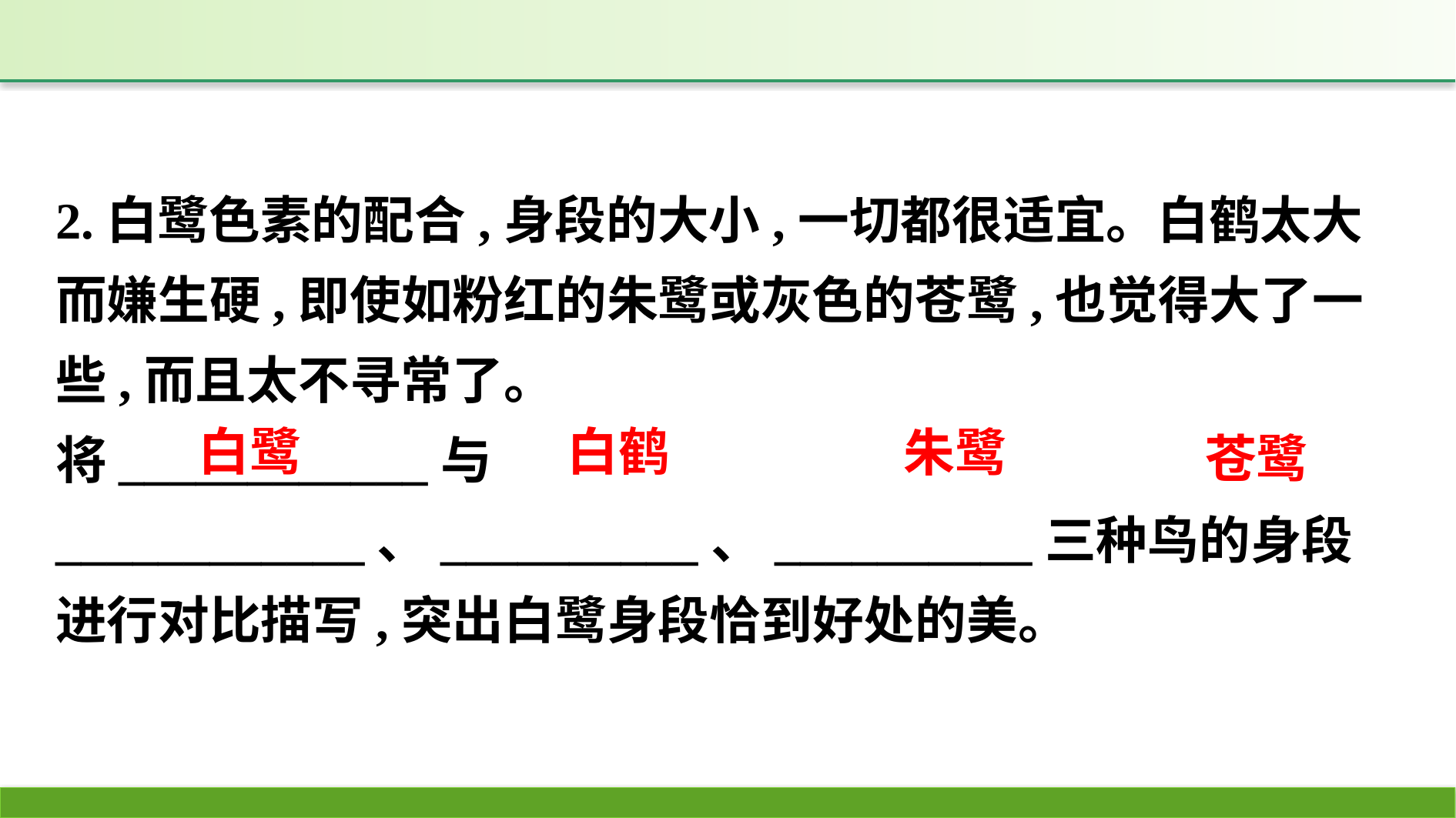

2.白鹭色素的配合,身段的大小,一切都很适宜。白鹤太大而嫌生硬,即使如粉红的朱鹭或灰色的苍鹭,也觉得大了一些,而且太不寻常了。
将____________与____________、__________、__________三种鸟的身段进行对比描写,突出白鹭身段恰到好处的美。
苍鹭
白鹭
白鹤
朱鹭